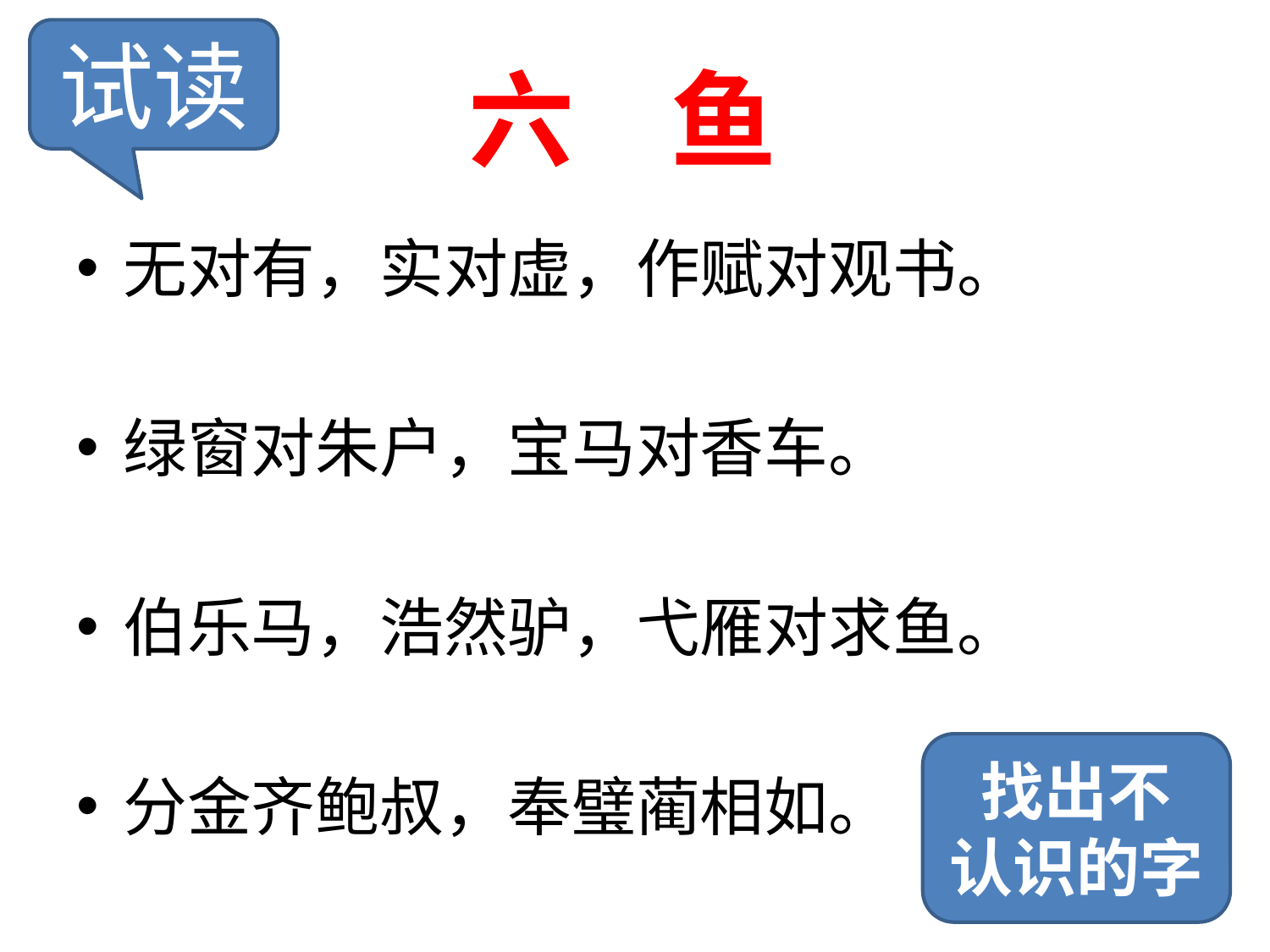

试读
# 六    鱼
无对有，实对虚，作赋对观书。

绿窗对朱户，宝马对香车。

伯乐马，浩然驴，弋雁对求鱼。

分金齐鲍叔，奉璧蔺相如。
找出不
认识的字